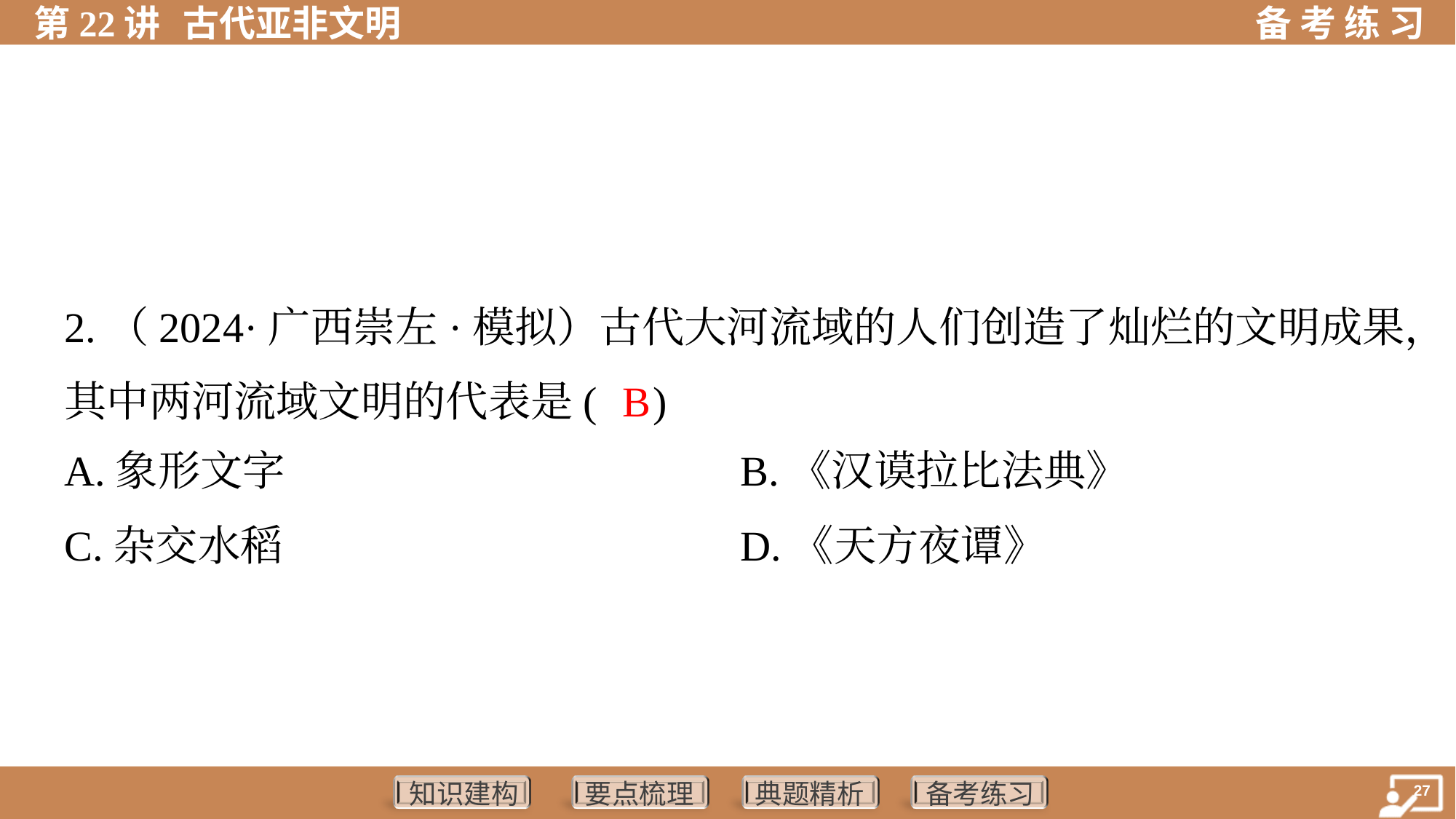

2.（2024·广西崇左·模拟）古代大河流域的人们创造了灿烂的文明成果，
其中两河流域文明的代表是(     )
B
A.象形文字	B.《汉谟拉比法典》
C.杂交水稻	D.《天方夜谭》